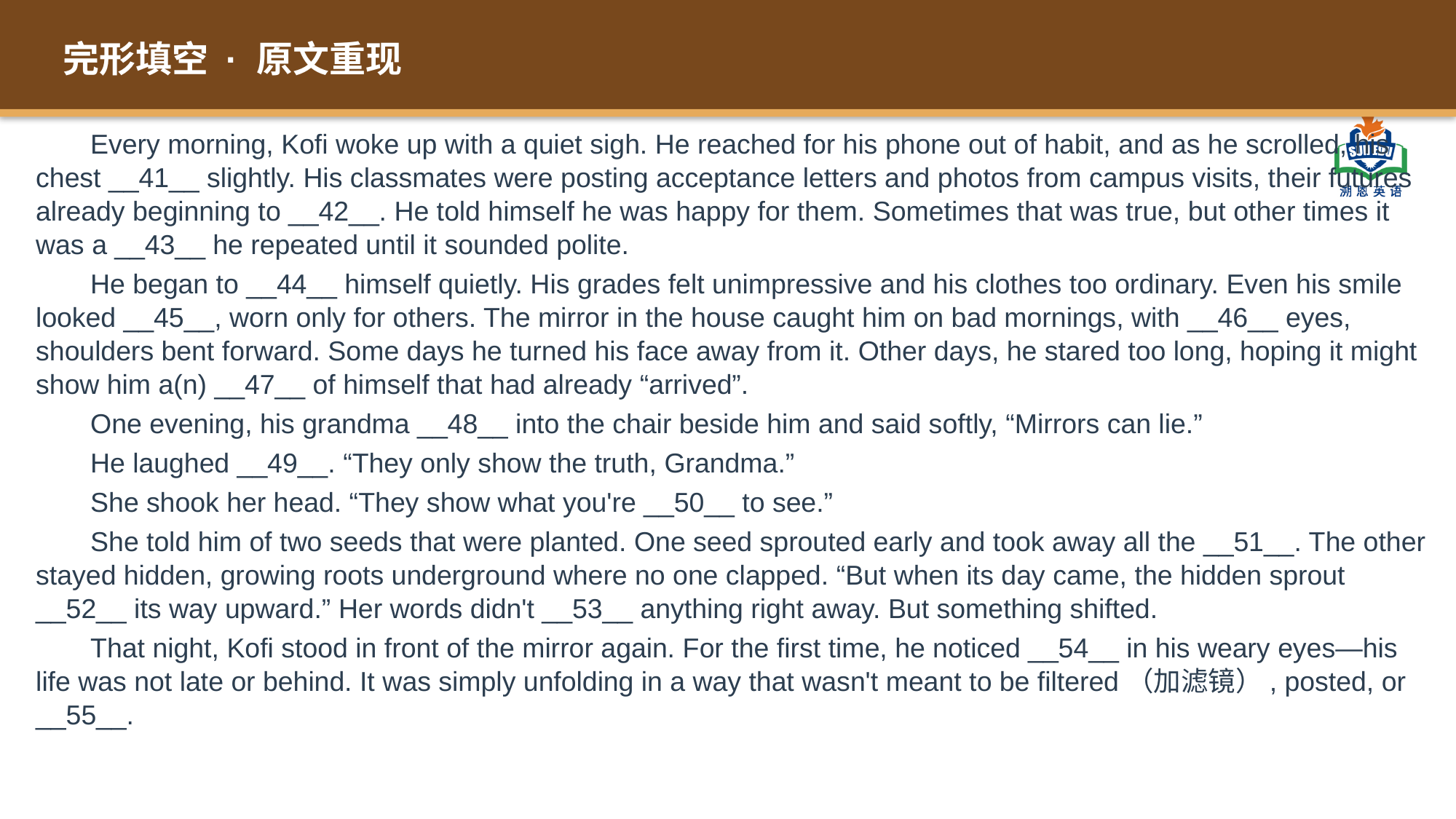

完形填空 · 原文重现

Every morning, Kofi woke up with a quiet sigh. He reached for his phone out of habit, and as he scrolled, his chest __41__ slightly. His classmates were posting acceptance letters and photos from campus visits, their futures already beginning to __42__. He told himself he was happy for them. Sometimes that was true, but other times it was a __43__ he repeated until it sounded polite.
He began to __44__ himself quietly. His grades felt unimpressive and his clothes too ordinary. Even his smile looked __45__, worn only for others. The mirror in the house caught him on bad mornings, with __46__ eyes, shoulders bent forward. Some days he turned his face away from it. Other days, he stared too long, hoping it might show him a(n) __47__ of himself that had already “arrived”.
One evening, his grandma __48__ into the chair beside him and said softly, “Mirrors can lie.”
He laughed __49__. “They only show the truth, Grandma.”
She shook her head. “They show what you're __50__ to see.”
She told him of two seeds that were planted. One seed sprouted early and took away all the __51__. The other stayed hidden, growing roots underground where no one clapped. “But when its day came, the hidden sprout __52__ its way upward.” Her words didn't __53__ anything right away. But something shifted.
That night, Kofi stood in front of the mirror again. For the first time, he noticed __54__ in his weary eyes—his life was not late or behind. It was simply unfolding in a way that wasn't meant to be filtered（加滤镜）, posted, or __55__.